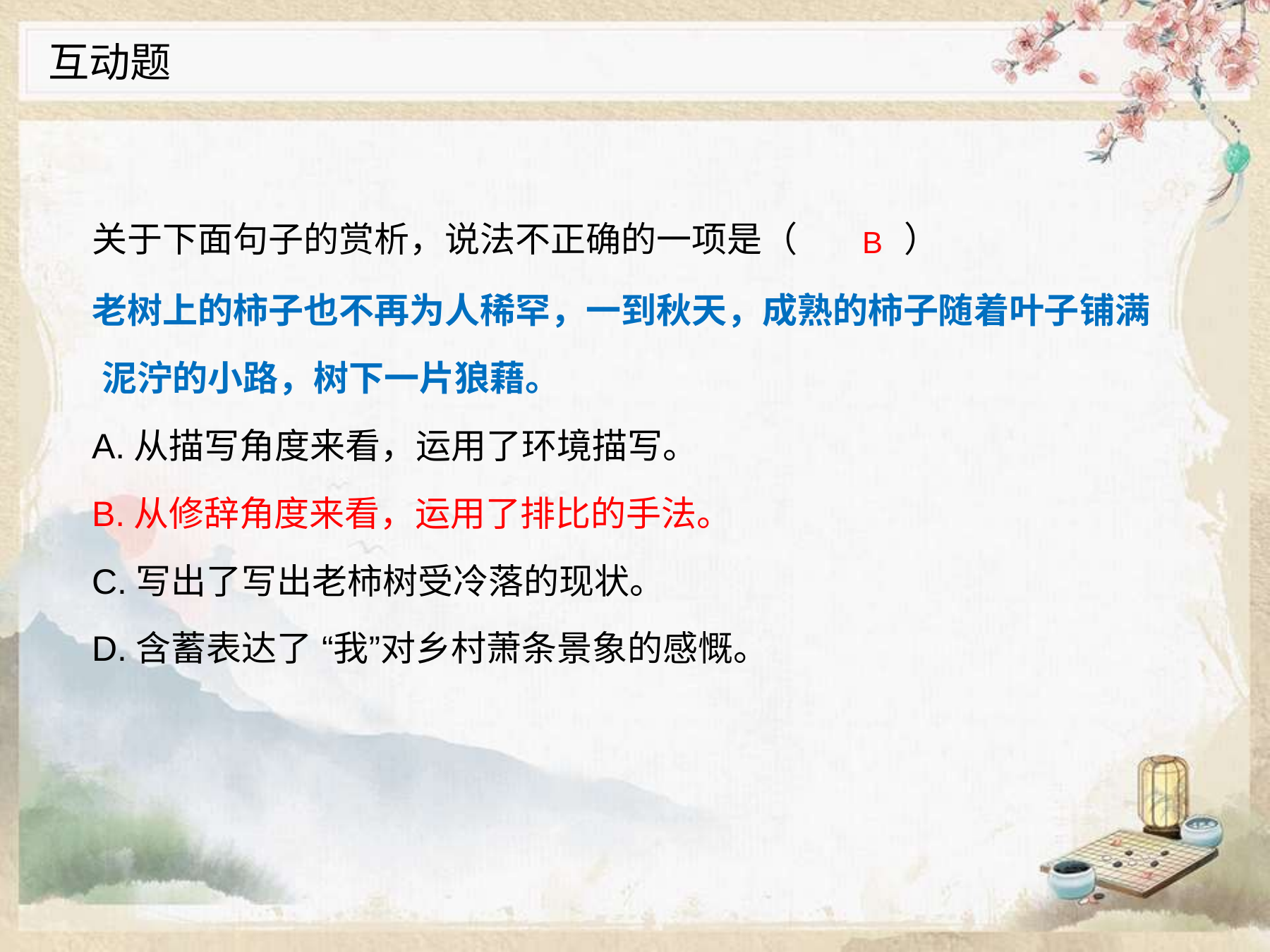

互动题

关于下面句子的赏析，说法不正确的一项是（	B ）
老树上的柿子也不再为人稀罕，一到秋天，成熟的柿子随着叶子铺满  泥泞的小路，树下一片狼藉。
A.从描写角度来看，运用了环境描写。
B.从修辞角度来看，运用了排比的手法。
C.写出了写出老柿树受冷落的现状。
D.含蓄表达了 “我”对乡村萧条景象的感慨。